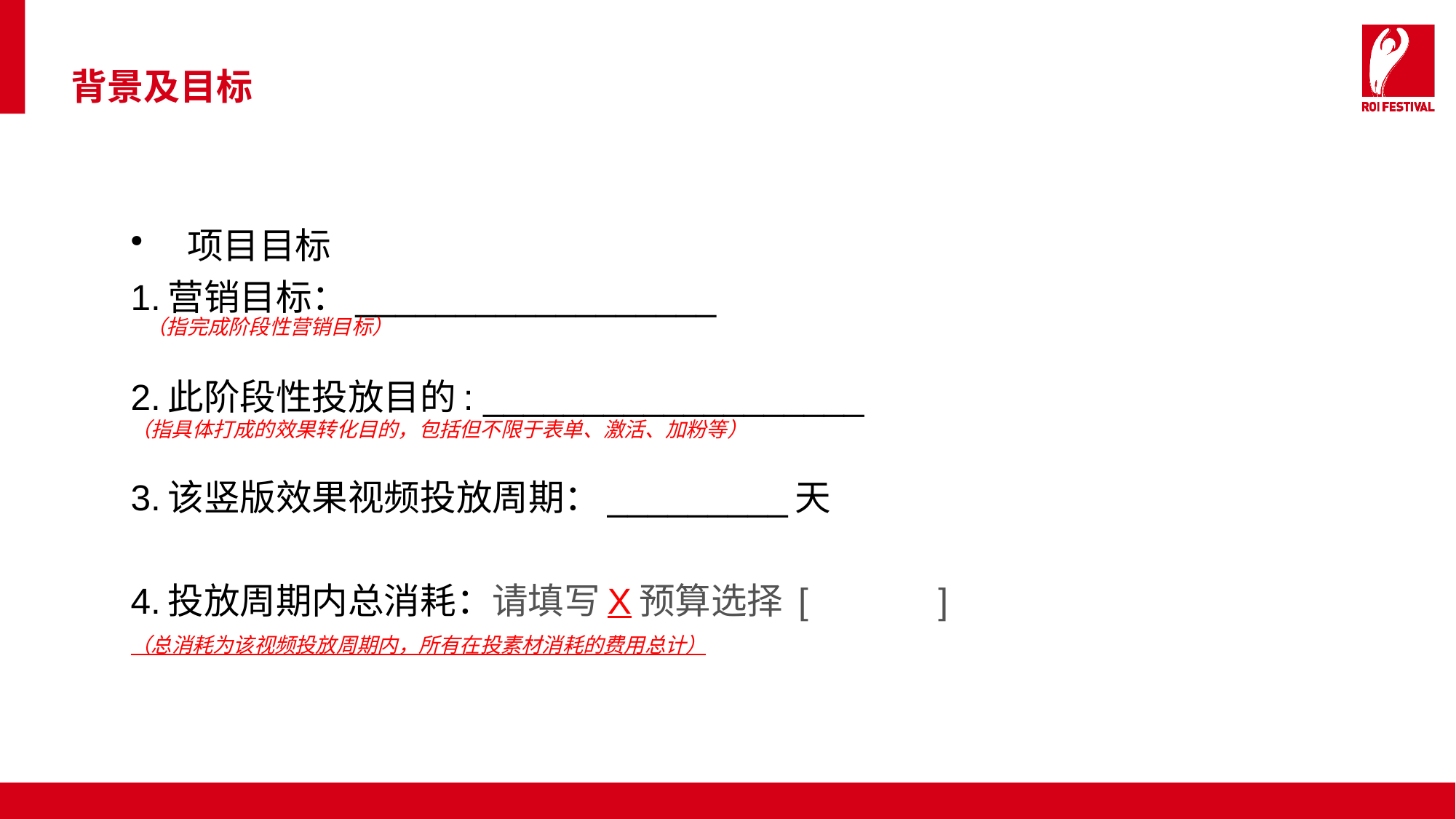

项目目标
1.营销目标：__________________
 （指完成阶段性营销目标）

2.此阶段性投放目的: ___________________
（指具体打成的效果转化目的，包括但不限于表单、激活、加粉等）

3.该竖版效果视频投放周期：_________天

4.投放周期内总消耗：请填写X预算选择 [             ]
（总消耗为该视频投放周期内，所有在投素材消耗的费用总计）